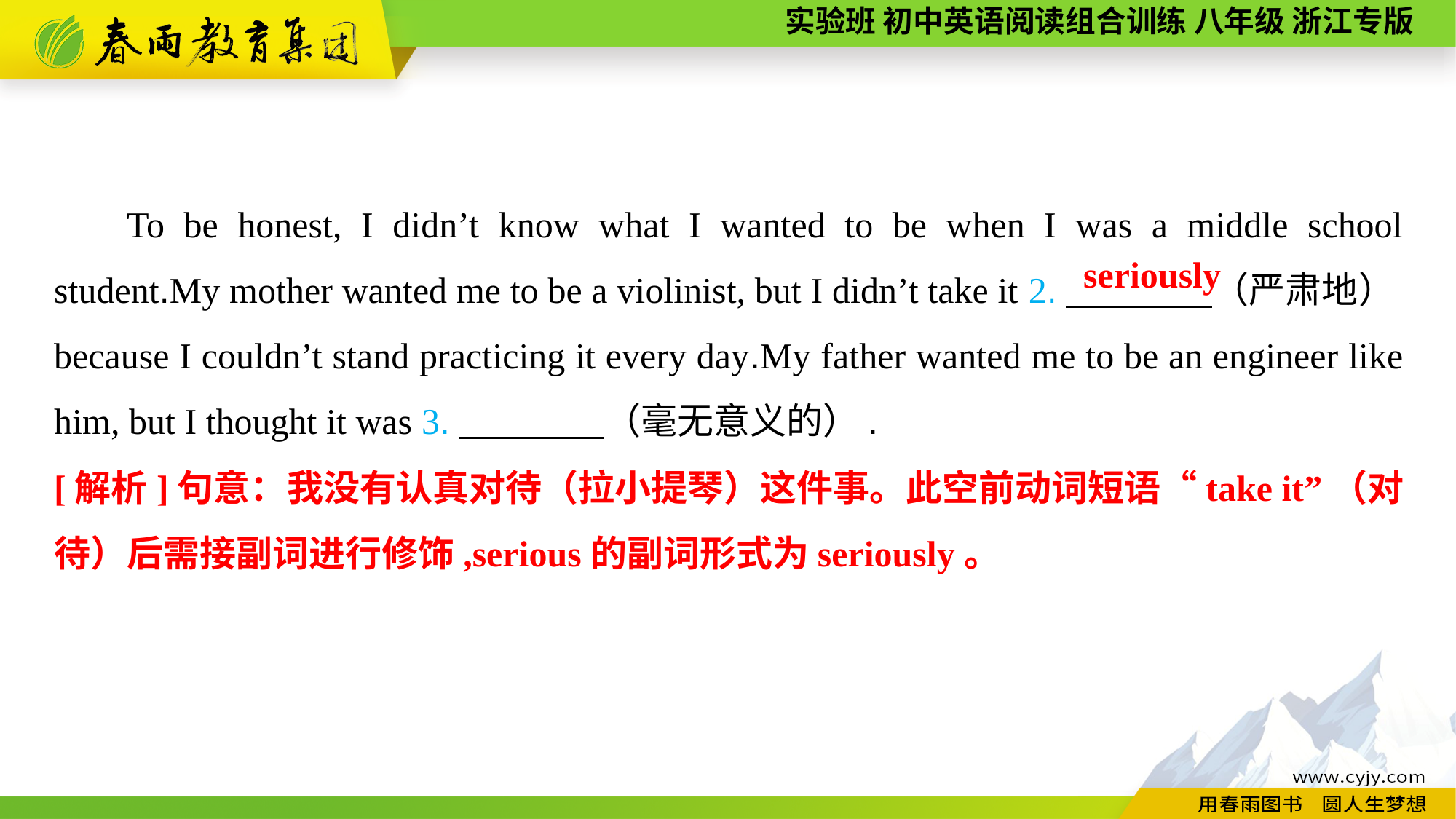

To be honest, I didn’t know what I wanted to be when I was a middle school student.My mother wanted me to be a violinist, but I didn’t take it 2.　　　　（严肃地）because I couldn’t stand practicing it every day.My father wanted me to be an engineer like him, but I thought it was 3.　　　　（毫无意义的）.
seriously
[解析]句意：我没有认真对待（拉小提琴）这件事。此空前动词短语“take it”（对待）后需接副词进行修饰,serious的副词形式为seriously。